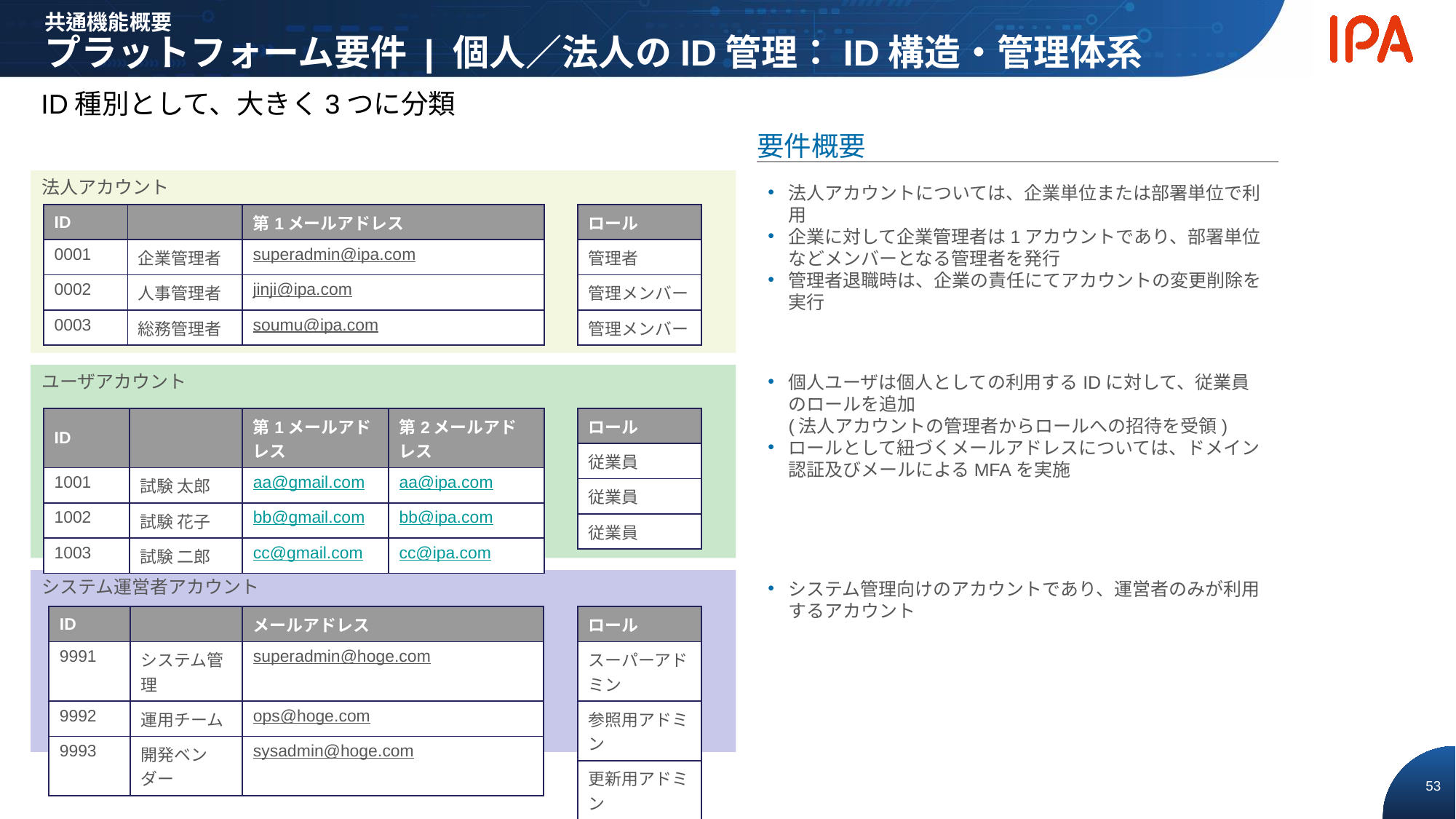

共通機能概要
プラットフォーム要件 | 個人／法人のID管理：ID構造・管理体系
ID種別として、大きく3つに分類
要件概要
法人アカウント
法人アカウントについては、企業単位または部署単位で利用
企業に対して企業管理者は1アカウントであり、部署単位などメンバーとなる管理者を発行
管理者退職時は、企業の責任にてアカウントの変更削除を実行
| ID |  | 第1メールアドレス |
| --- | --- | --- |
| 0001 | 企業管理者 | superadmin@ipa.com |
| 0002 | 人事管理者 | jinji@ipa.com |
| 0003 | 総務管理者 | soumu@ipa.com |
| ロール |
| --- |
| 管理者 |
| 管理メンバー |
| 管理メンバー |
ユーザアカウント
個人ユーザは個人としての利用するIDに対して、従業員のロールを追加
(法人アカウントの管理者からロールへの招待を受領)
ロールとして紐づくメールアドレスについては、ドメイン認証及びメールによるMFAを実施
| ID |  | 第1メールアドレス | 第2メールアドレス |
| --- | --- | --- | --- |
| 1001 | 試験 太郎 | aa@gmail.com | aa@ipa.com |
| 1002 | 試験 花子 | bb@gmail.com | bb@ipa.com |
| 1003 | 試験 二郎 | cc@gmail.com | cc@ipa.com |
| ロール |
| --- |
| 従業員 |
| 従業員 |
| 従業員 |
システム運営者アカウント
システム管理向けのアカウントであり、運営者のみが利用するアカウント
| ID |  | メールアドレス |
| --- | --- | --- |
| 9991 | システム管理 | superadmin@hoge.com |
| 9992 | 運用チーム | ops@hoge.com |
| 9993 | 開発ベンダー | sysadmin@hoge.com |
| ロール |
| --- |
| スーパーアドミン |
| 参照用アドミン |
| 更新用アドミン |